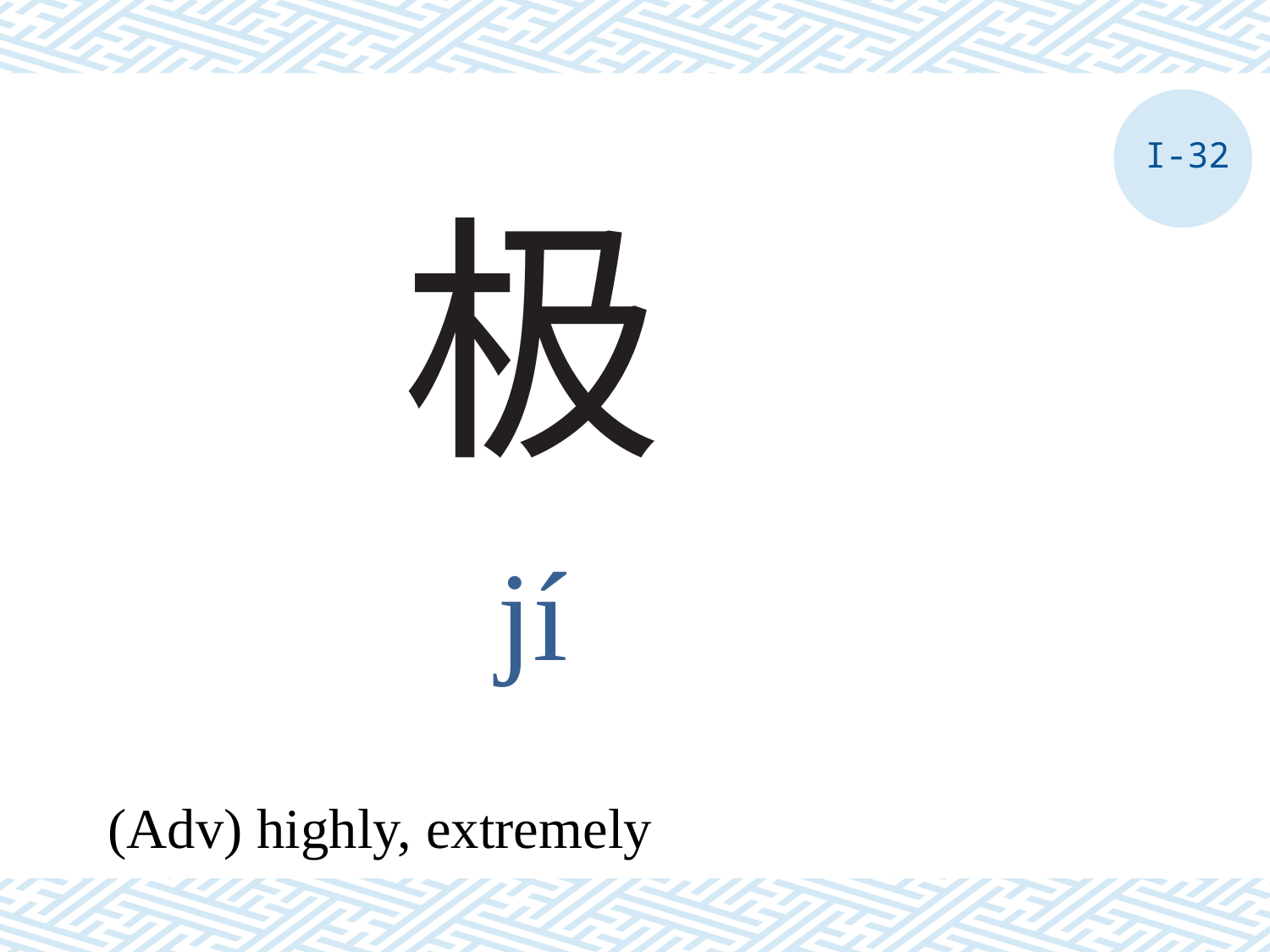

I-32

# 极
jí
(Adv) highly, extremely